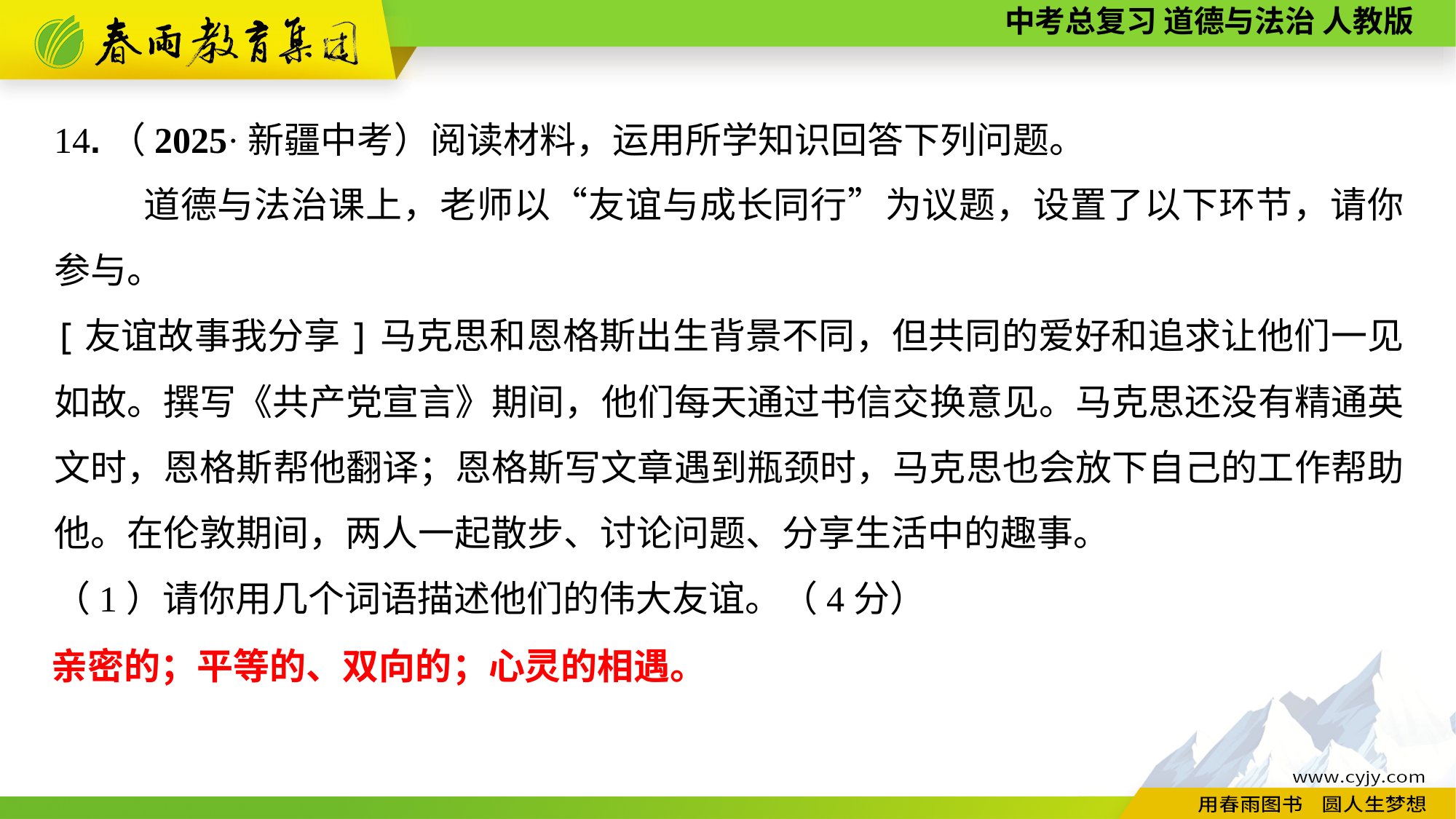

14.（2025·新疆中考）阅读材料，运用所学知识回答下列问题。
         道德与法治课上，老师以“友谊与成长同行”为议题，设置了以下环节，请你参与。
[友谊故事我分享]马克思和恩格斯出生背景不同，但共同的爱好和追求让他们一见如故。撰写《共产党宣言》期间，他们每天通过书信交换意见。马克思还没有精通英文时，恩格斯帮他翻译；恩格斯写文章遇到瓶颈时，马克思也会放下自己的工作帮助他。在伦敦期间，两人一起散步、讨论问题、分享生活中的趣事。
（1）请你用几个词语描述他们的伟大友谊。（4分）
亲密的；平等的、双向的；心灵的相遇。